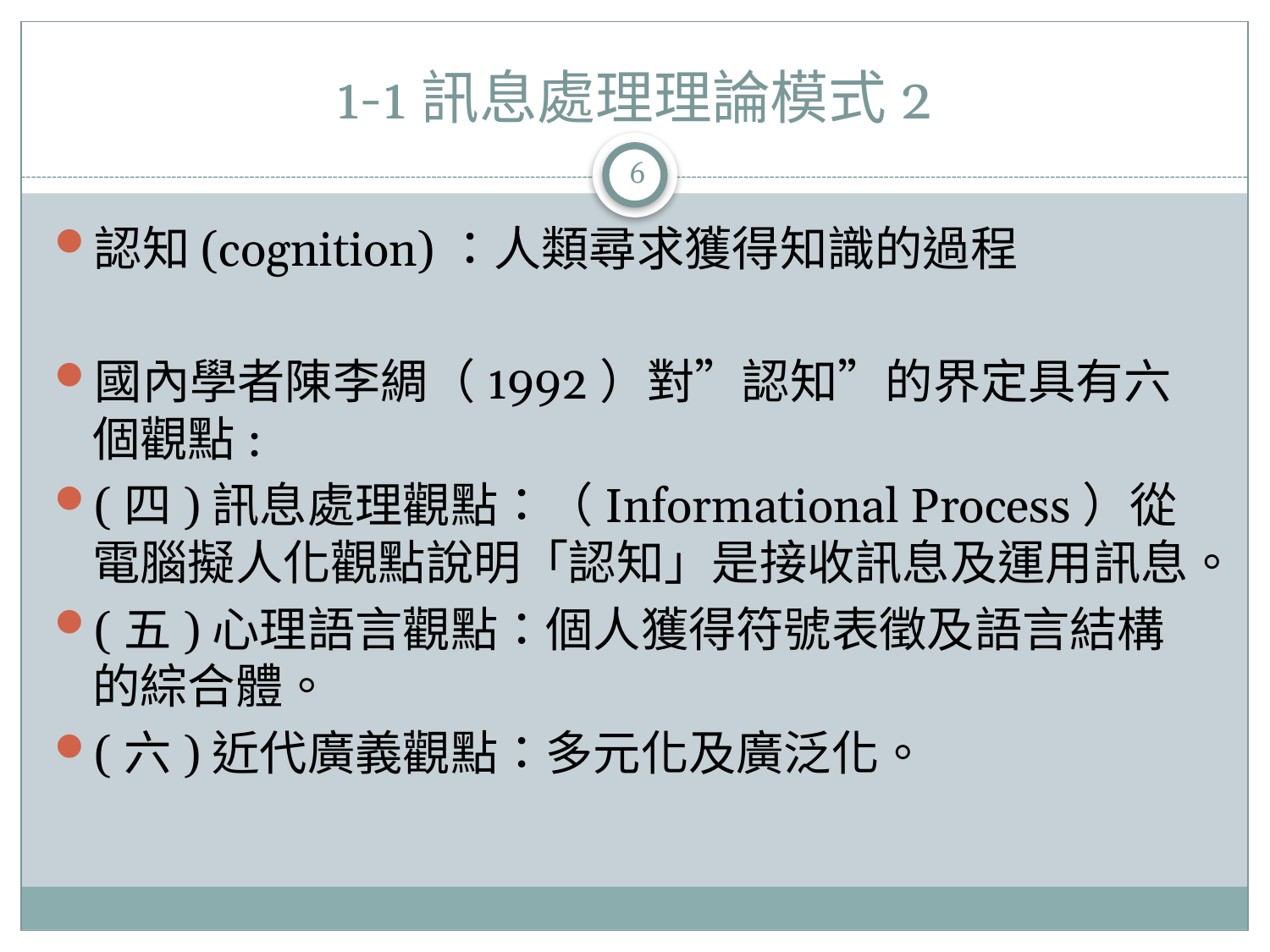

# 1-1訊息處理理論模式2
6
認知(cognition)：人類尋求獲得知識的過程

國內學者陳李綢（1992）對”認知”的界定具有六個觀點:
(四)訊息處理觀點：（Informational Process）從電腦擬人化觀點說明「認知」是接收訊息及運用訊息。
(五)心理語言觀點：個人獲得符號表徵及語言結構的綜合體。
(六)近代廣義觀點：多元化及廣泛化。